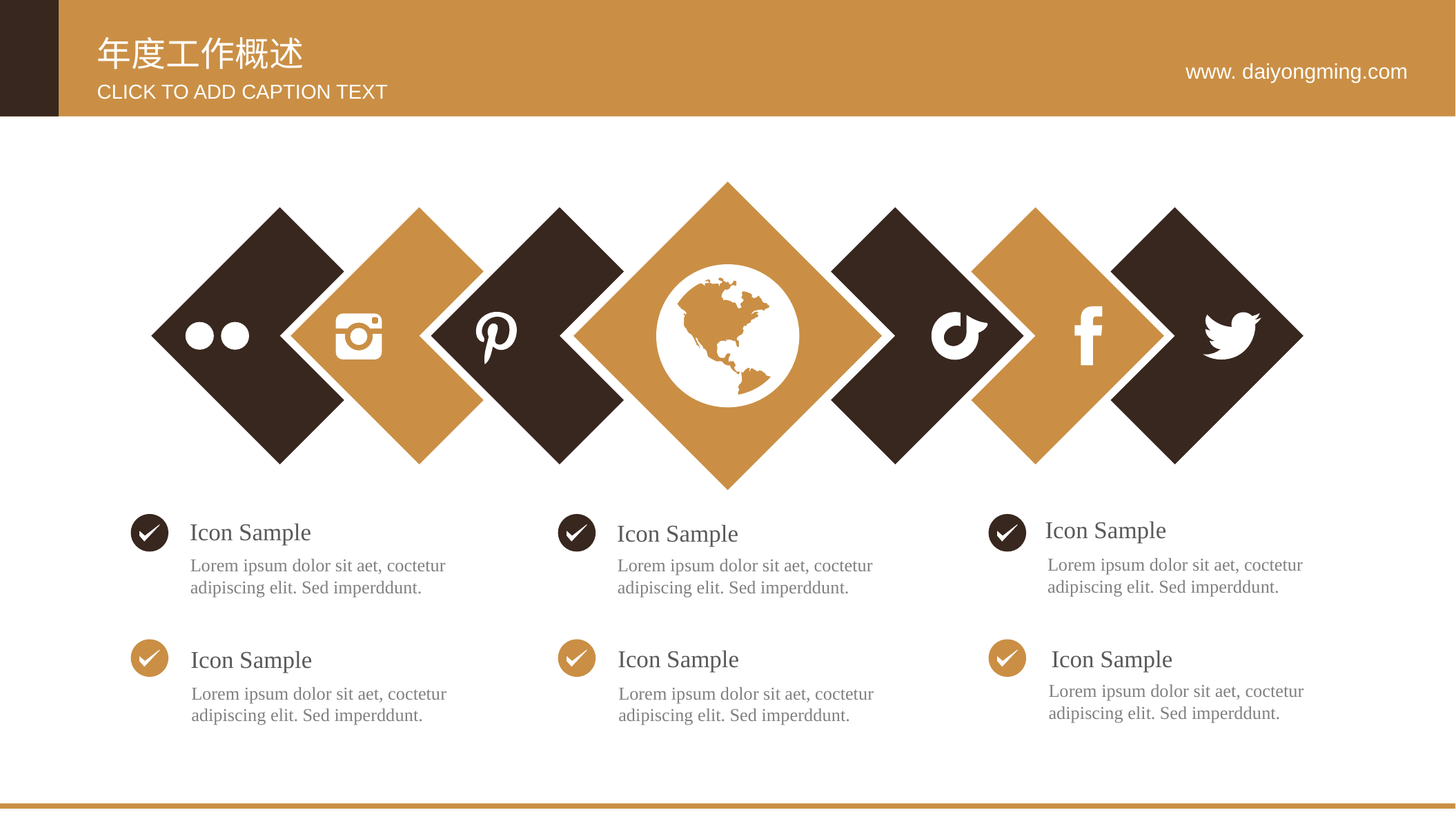

年度工作概述
www. daiyongming.com
CLICK TO ADD CAPTION TEXT

Icon Sample
Lorem ipsum dolor sit aet, coctetur adipiscing elit. Sed imperddunt.
Icon Sample
Lorem ipsum dolor sit aet, coctetur adipiscing elit. Sed imperddunt.
Icon Sample
Lorem ipsum dolor sit aet, coctetur adipiscing elit. Sed imperddunt.
Icon Sample
Lorem ipsum dolor sit aet, coctetur adipiscing elit. Sed imperddunt.
Icon Sample
Lorem ipsum dolor sit aet, coctetur adipiscing elit. Sed imperddunt.
Icon Sample
Lorem ipsum dolor sit aet, coctetur adipiscing elit. Sed imperddunt.